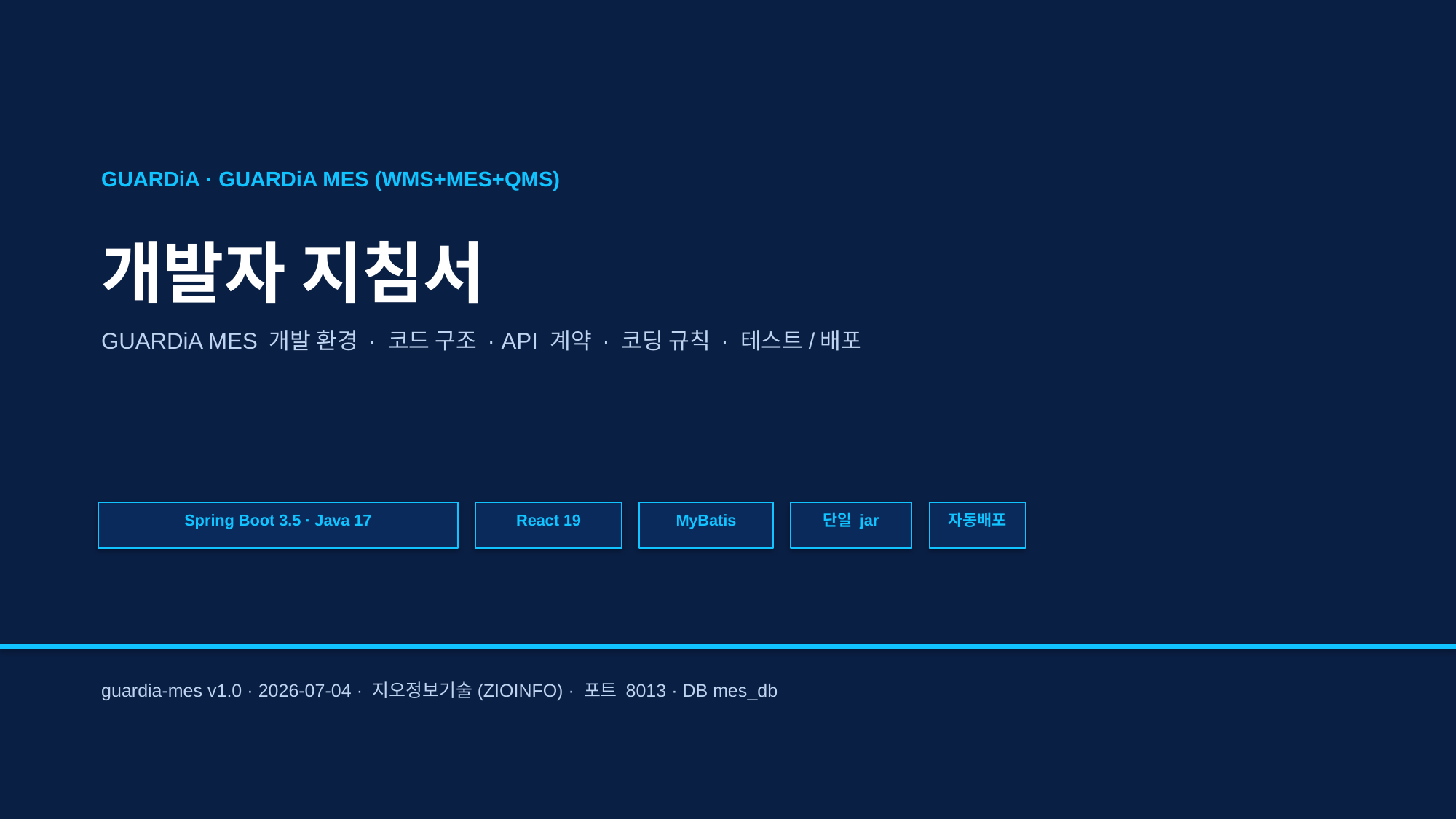

GUARDiA · GUARDiA MES (WMS+MES+QMS)
개발자 지침서
GUARDiA MES 개발 환경 · 코드 구조 · API 계약 · 코딩 규칙 · 테스트/배포

Spring Boot 3.5 · Java 17
React 19
MyBatis
단일 jar
자동배포

guardia-mes v1.0 · 2026-07-04 · 지오정보기술(ZIOINFO) · 포트 8013 · DB mes_db